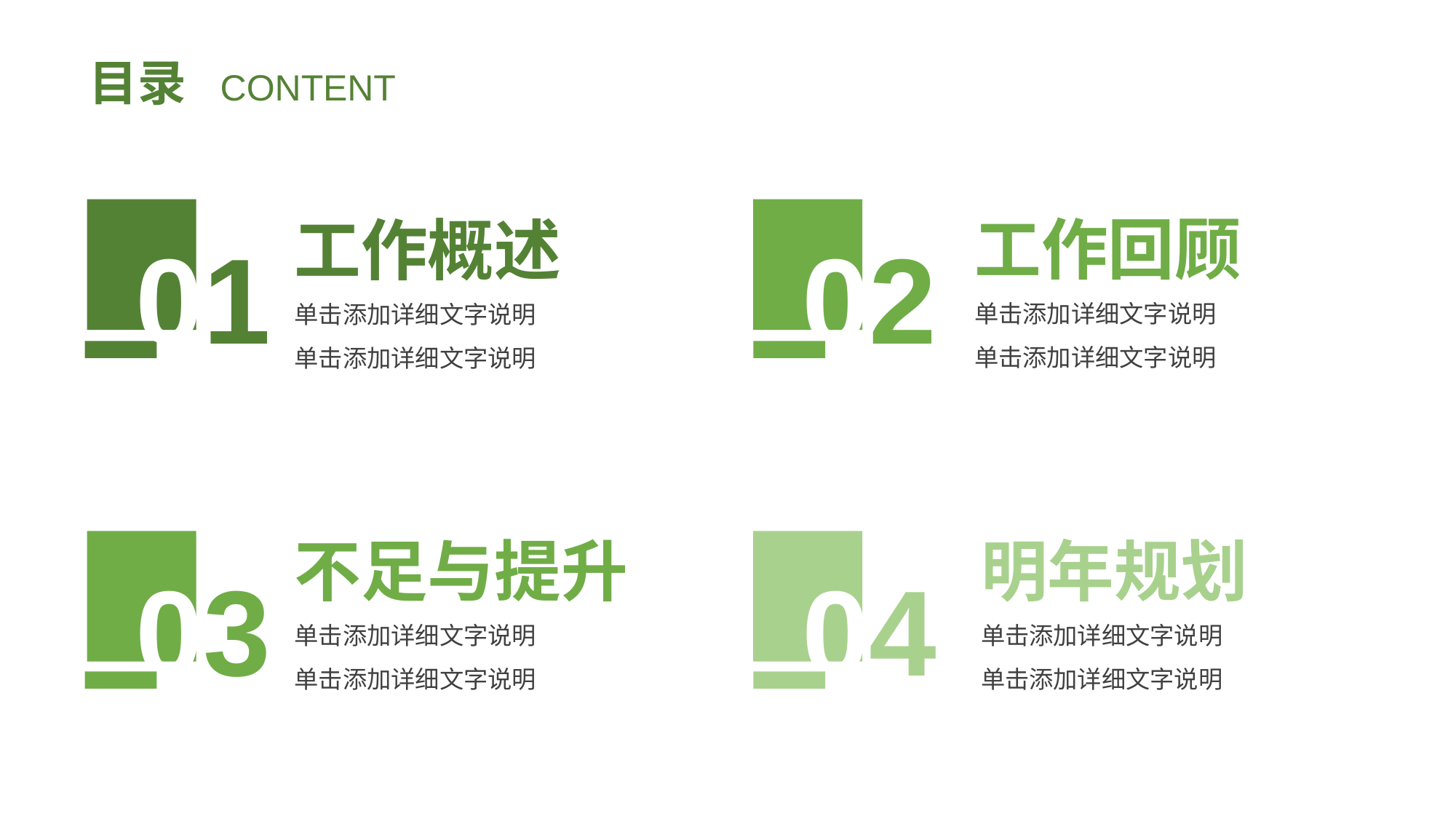

目录  CONTENT
01

02

工作回顾
单击添加详细文字说明
单击添加详细文字说明
工作概述
单击添加详细文字说明
单击添加详细文字说明

03

04

不足与提升
单击添加详细文字说明
单击添加详细文字说明
明年规划
单击添加详细文字说明
单击添加详细文字说明